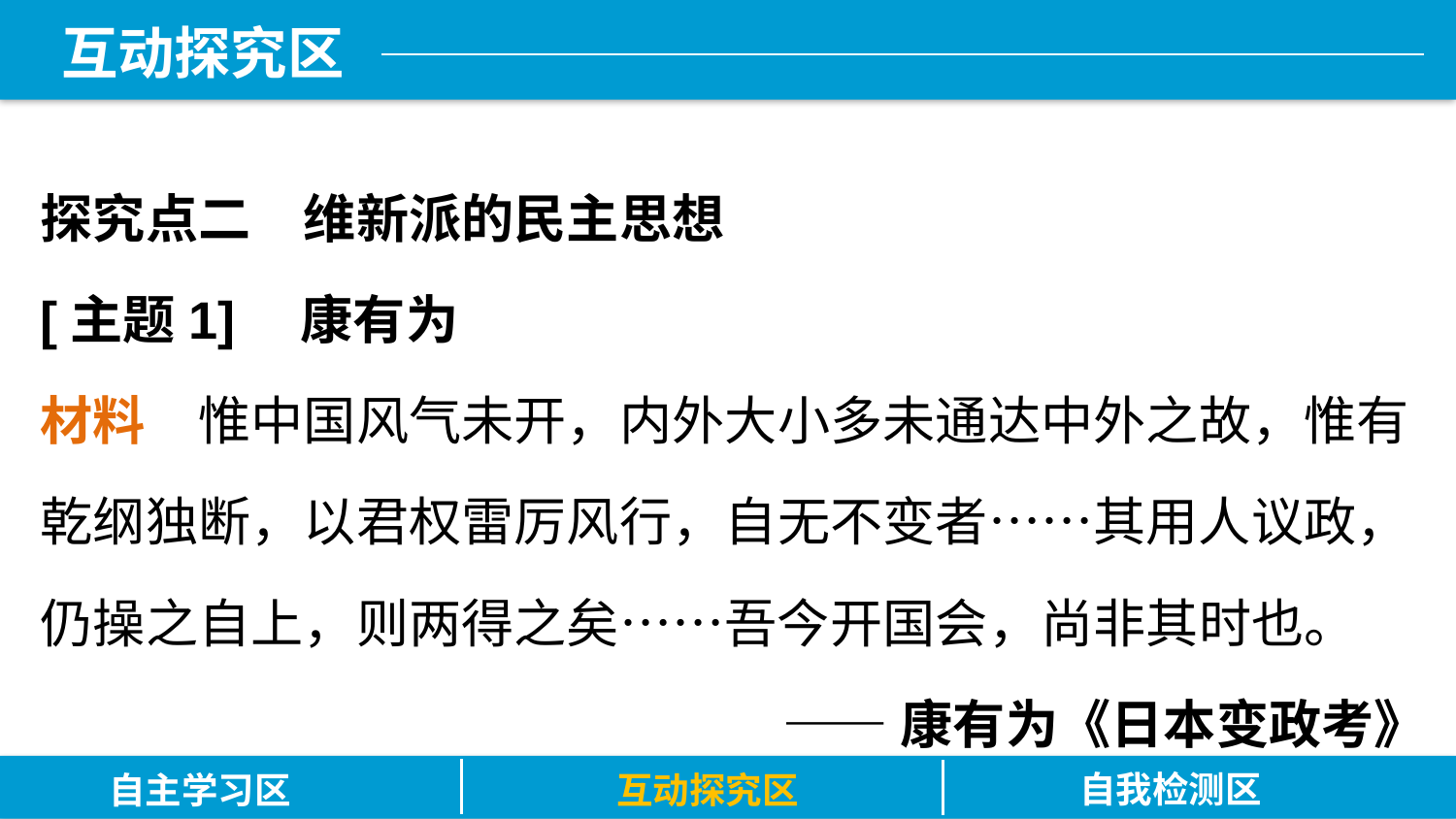

探究点二　维新派的民主思想
[主题1]　康有为
材料　惟中国风气未开，内外大小多未通达中外之故，惟有乾纲独断，以君权雷厉风行，自无不变者……其用人议政，仍操之自上，则两得之矣……吾今开国会，尚非其时也。
——康有为《日本变政考》
自我检测区
自主学习区
互动探究区